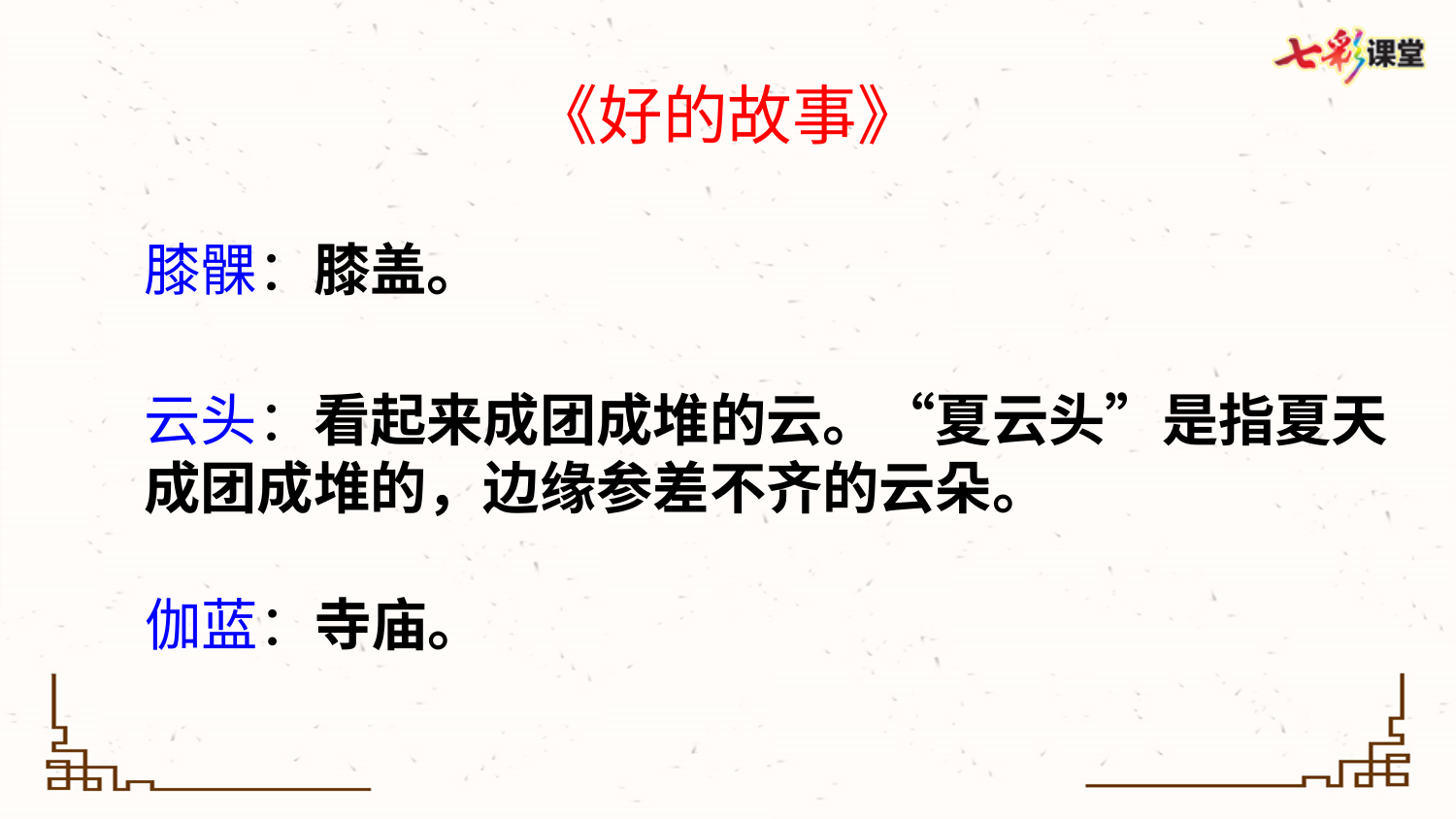

《好的故事》
膝髁：膝盖。
云头：看起来成团成堆的云。“夏云头”是指夏天成团成堆的，边缘参差不齐的云朵。
伽蓝：寺庙。